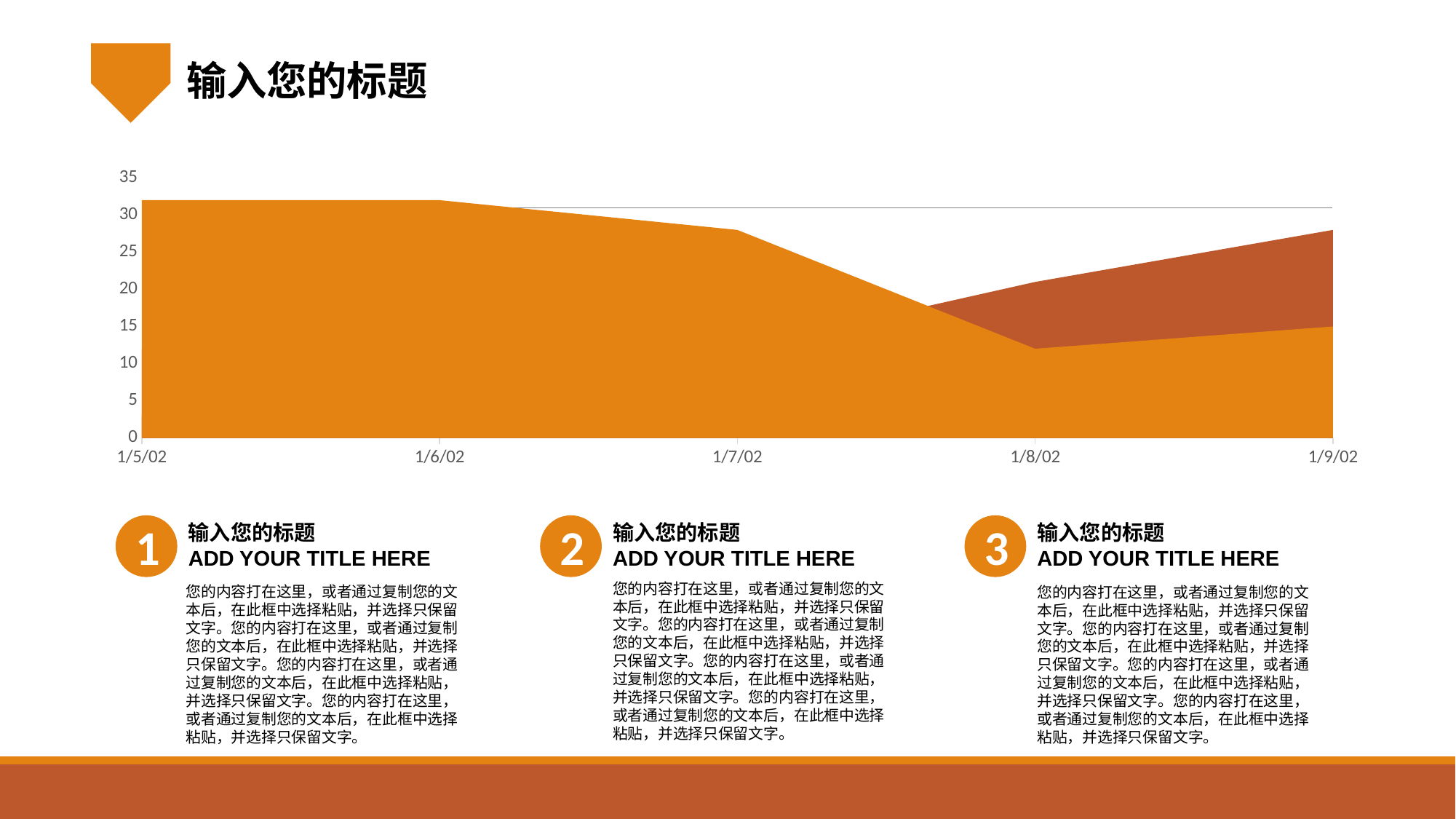

输入您的标题

### Chart

| Category | 系列 1 | 系列 2 | 系列 3 |
|---|---|---|---|
| 37261 | 32.0 | 12.0 | 3.0 |
| 37262 | 32.0 | 12.0 | 15.0 |
| 37263 | 28.0 | 12.0 | 7.0 |
| 37264 | 12.0 | 21.0 | 13.0 |
| 37265 | 15.0 | 28.0 | 8.0 |
输入您的标题
ADD YOUR TITLE HERE
输入您的标题
ADD YOUR TITLE HERE
输入您的标题
ADD YOUR TITLE HERE
1
2
3
您的内容打在这里，或者通过复制您的文本后，在此框中选择粘贴，并选择只保留文字。您的内容打在这里，或者通过复制您的文本后，在此框中选择粘贴，并选择只保留文字。您的内容打在这里，或者通过复制您的文本后，在此框中选择粘贴，并选择只保留文字。您的内容打在这里，或者通过复制您的文本后，在此框中选择粘贴，并选择只保留文字。

您的内容打在这里，或者通过复制您的文本后，在此框中选择粘贴，并选择只保留文字。您的内容打在这里，或者通过复制您的文本后，在此框中选择粘贴，并选择只保留文字。您的内容打在这里，或者通过复制您的文本后，在此框中选择粘贴，并选择只保留文字。您的内容打在这里，或者通过复制您的文本后，在此框中选择粘贴，并选择只保留文字。

您的内容打在这里，或者通过复制您的文本后，在此框中选择粘贴，并选择只保留文字。您的内容打在这里，或者通过复制您的文本后，在此框中选择粘贴，并选择只保留文字。您的内容打在这里，或者通过复制您的文本后，在此框中选择粘贴，并选择只保留文字。您的内容打在这里，或者通过复制您的文本后，在此框中选择粘贴，并选择只保留文字。